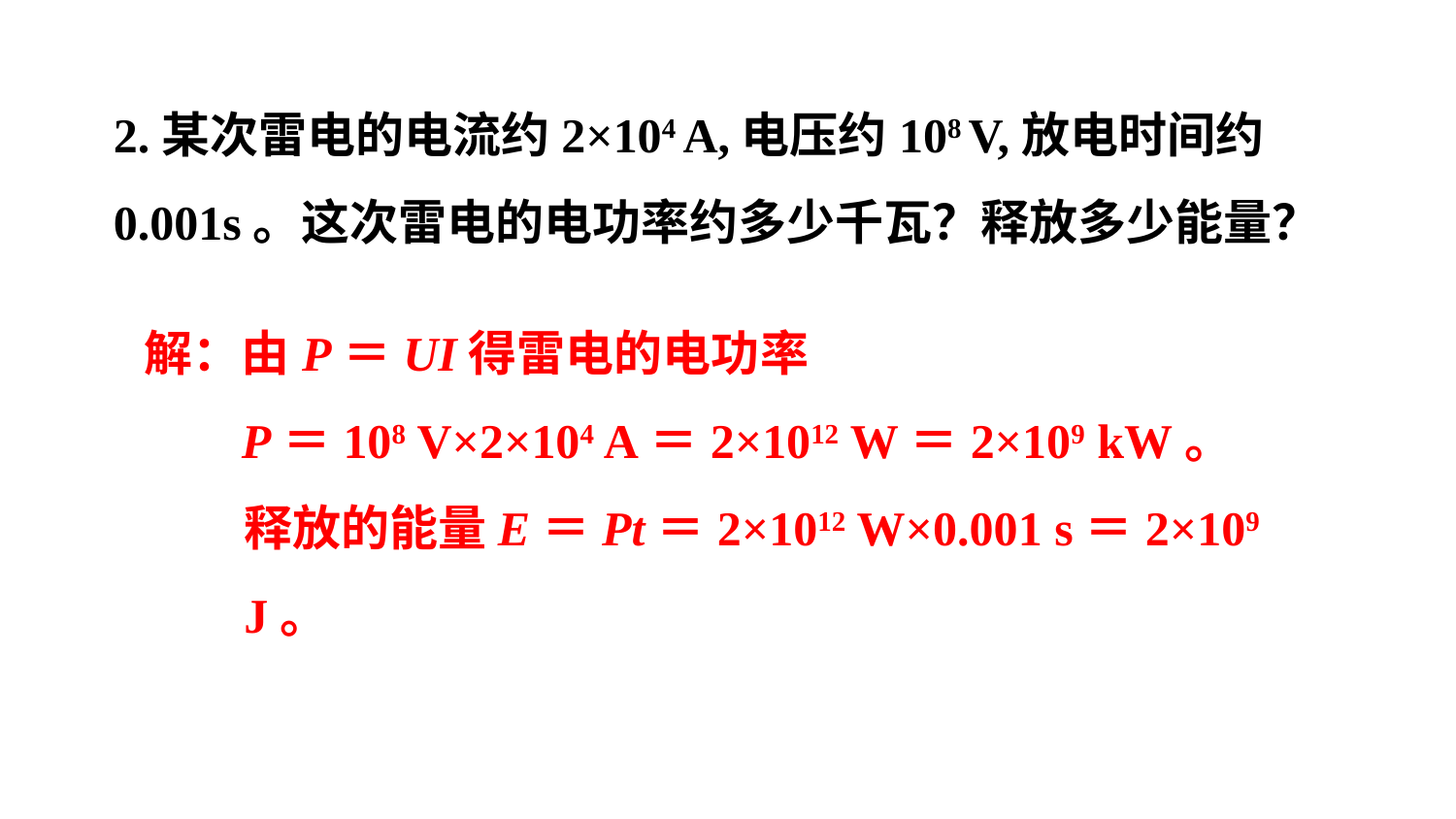

2.某次雷电的电流约2×104 A,电压约108 V,放电时间约0.001s。这次雷电的电功率约多少千瓦？释放多少能量？
解：由P＝UI得雷电的电功率
        P＝108 V×2×104 A＝2×1012 W＝2×109 kW。
        释放的能量E＝Pt＝2×1012 W×0.001 s＝2×109 J。